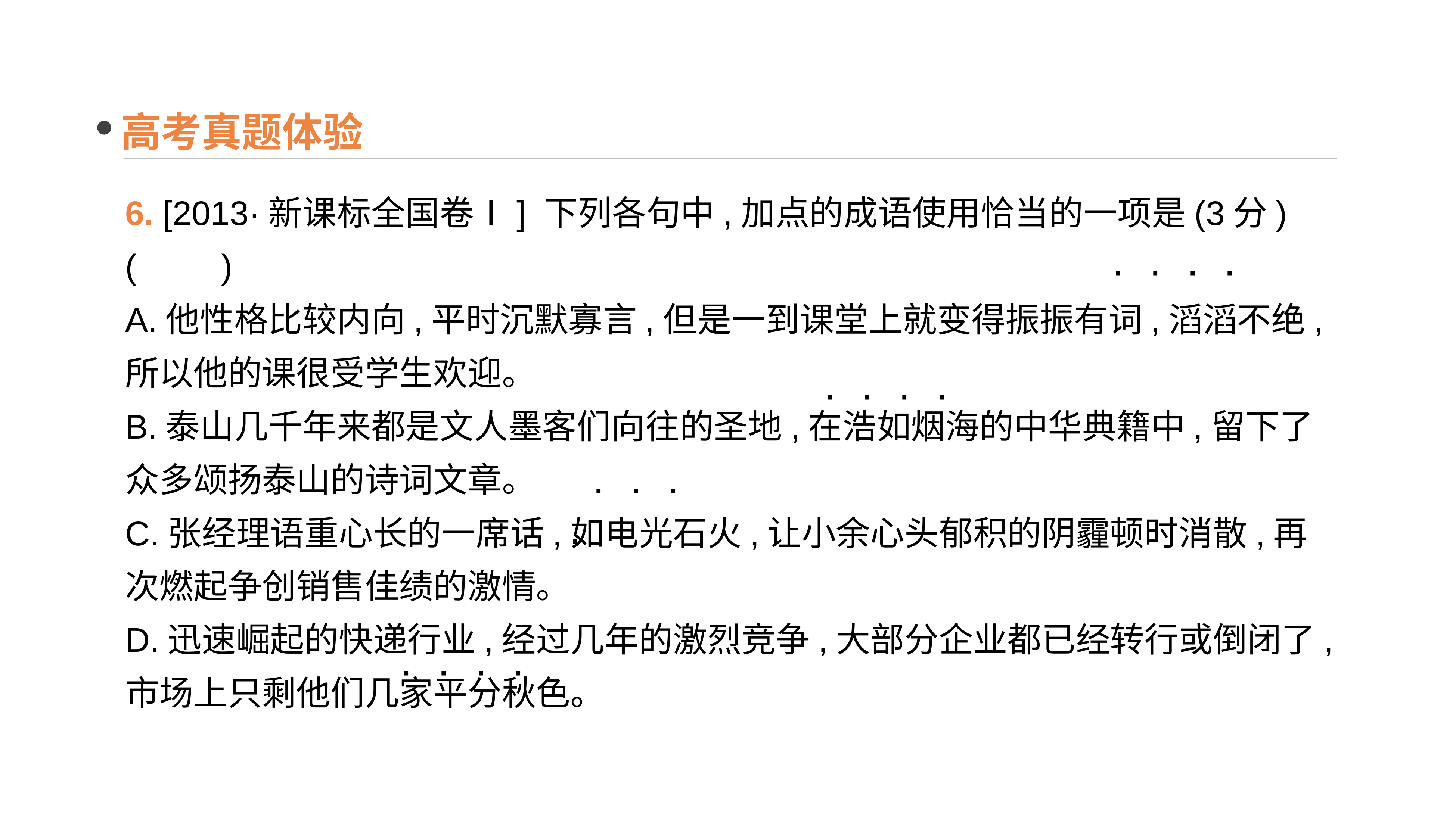

高考真题体验

6. [2013·新课标全国卷Ⅰ] 下列各句中,加点的成语使用恰当的一项是(3分)(　　)
A.他性格比较内向,平时沉默寡言,但是一到课堂上就变得振振有词,滔滔不绝,所以他的课很受学生欢迎。
B.泰山几千年来都是文人墨客们向往的圣地,在浩如烟海的中华典籍中,留下了众多颂扬泰山的诗词文章。
C.张经理语重心长的一席话,如电光石火,让小余心头郁积的阴霾顿时消散,再次燃起争创销售佳绩的激情。
D.迅速崛起的快递行业,经过几年的激烈竞争,大部分企业都已经转行或倒闭了,市场上只剩他们几家平分秋色。

 ·  ·  ·  ·
·  ·  ·  ·
  ·  ·  ·  ·
·  ·  ·  ·